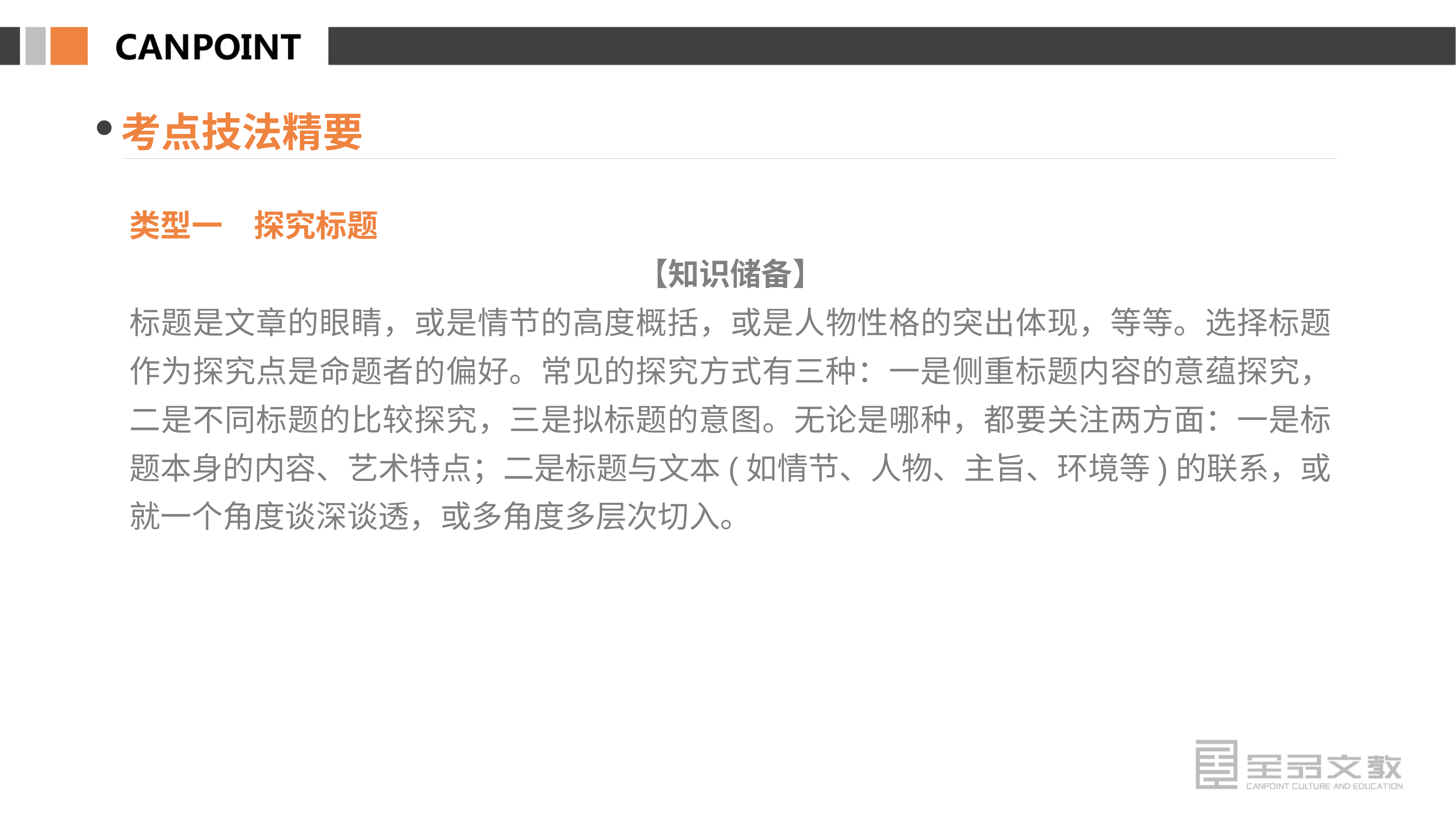

考点技法精要

类型一　探究标题
【知识储备】
标题是文章的眼睛，或是情节的高度概括，或是人物性格的突出体现，等等。选择标题作为探究点是命题者的偏好。常见的探究方式有三种：一是侧重标题内容的意蕴探究，二是不同标题的比较探究，三是拟标题的意图。无论是哪种，都要关注两方面：一是标题本身的内容、艺术特点；二是标题与文本(如情节、人物、主旨、环境等)的联系，或就一个角度谈深谈透，或多角度多层次切入。